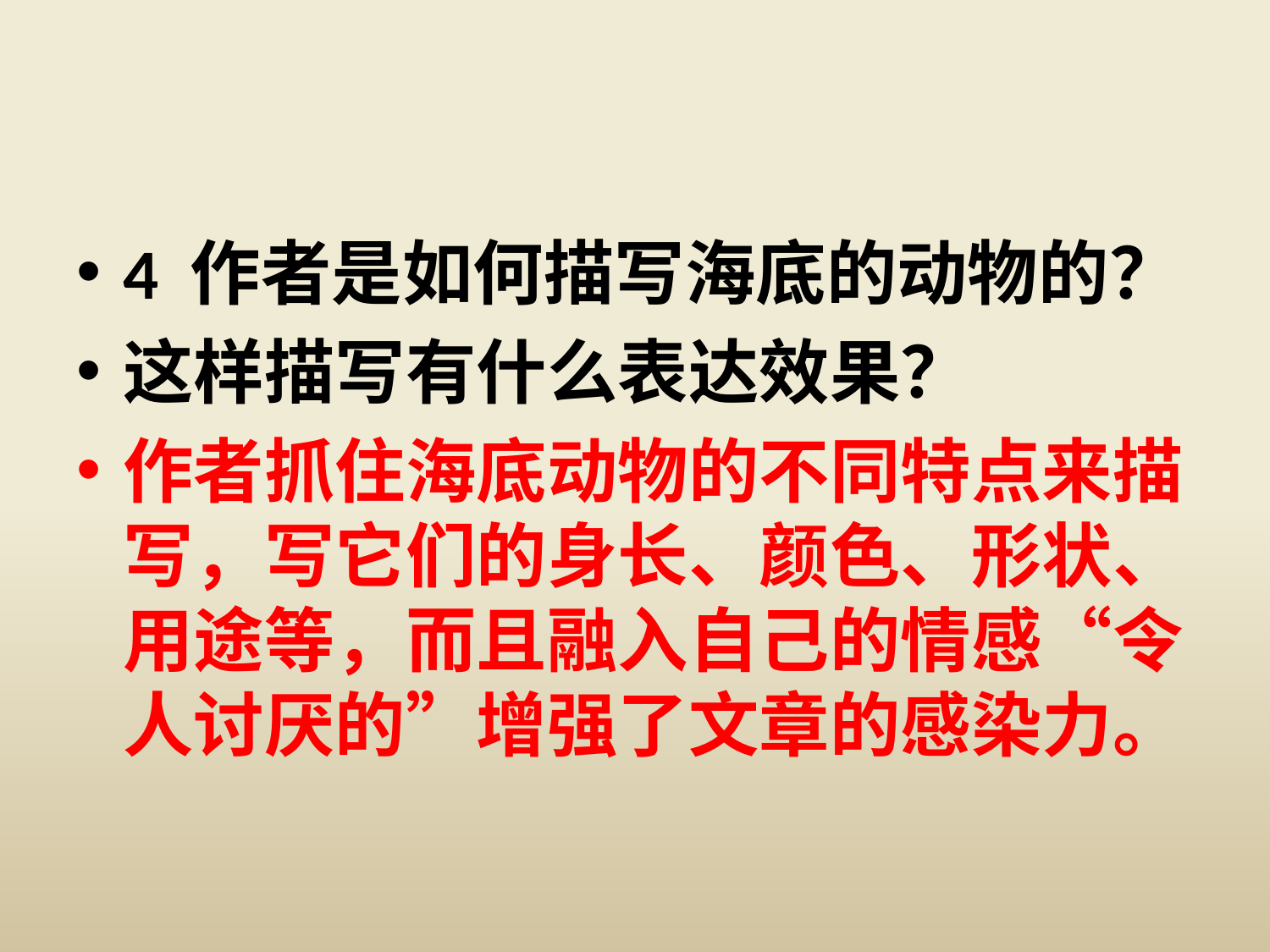

#
4 作者是如何描写海底的动物的？
这样描写有什么表达效果？
作者抓住海底动物的不同特点来描写，写它们的身长、颜色、形状、用途等，而且融入自己的情感“令人讨厌的”增强了文章的感染力。